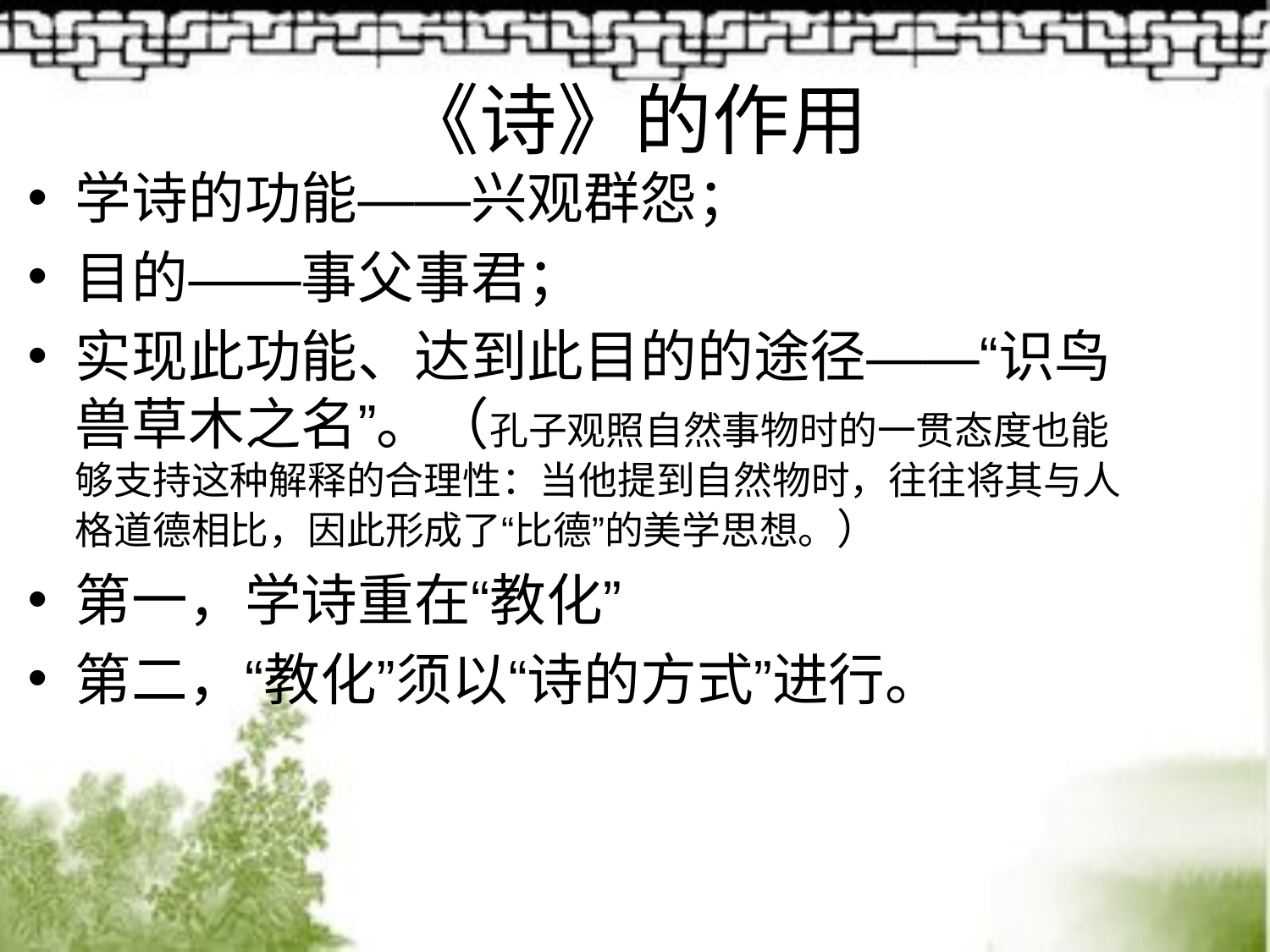

# 《诗》的作用
学诗的功能——兴观群怨；
目的——事父事君；
实现此功能、达到此目的的途径——“识鸟兽草木之名”。（孔子观照自然事物时的一贯态度也能够支持这种解释的合理性：当他提到自然物时，往往将其与人格道德相比，因此形成了“比德”的美学思想。）
第一，学诗重在“教化”
第二，“教化”须以“诗的方式”进行。